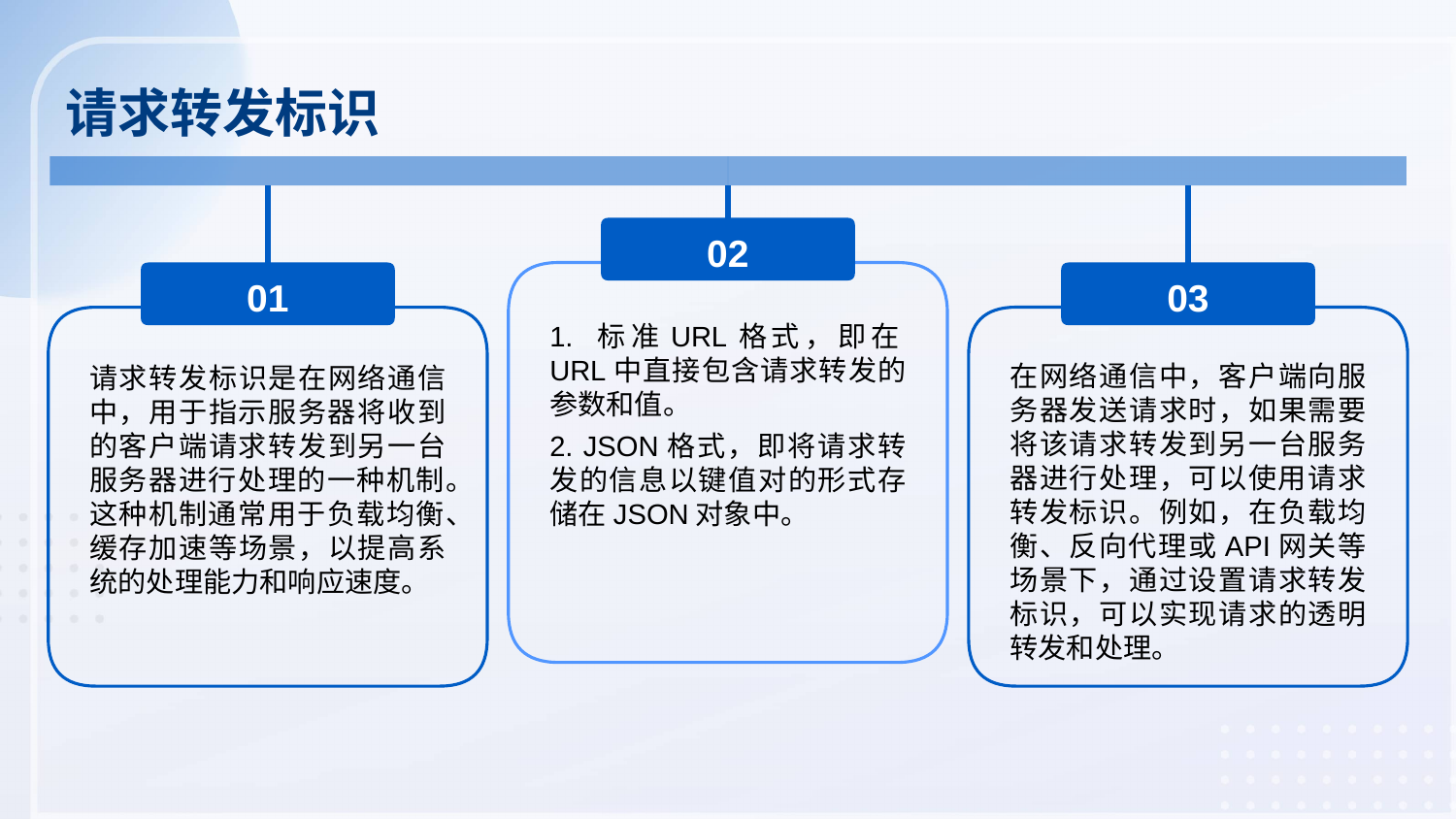

请求转发标识

02

01
03

1. 标准URL格式，即在URL中直接包含请求转发的参数和值。
2. JSON格式，即将请求转发的信息以键值对的形式存储在JSON对象中。

请求转发标识是在网络通信中，用于指示服务器将收到的客户端请求转发到另一台服务器进行处理的一种机制。这种机制通常用于负载均衡、缓存加速等场景，以提高系统的处理能力和响应速度。
在网络通信中，客户端向服务器发送请求时，如果需要将该请求转发到另一台服务器进行处理，可以使用请求转发标识。例如，在负载均衡、反向代理或API网关等场景下，通过设置请求转发标识，可以实现请求的透明转发和处理。